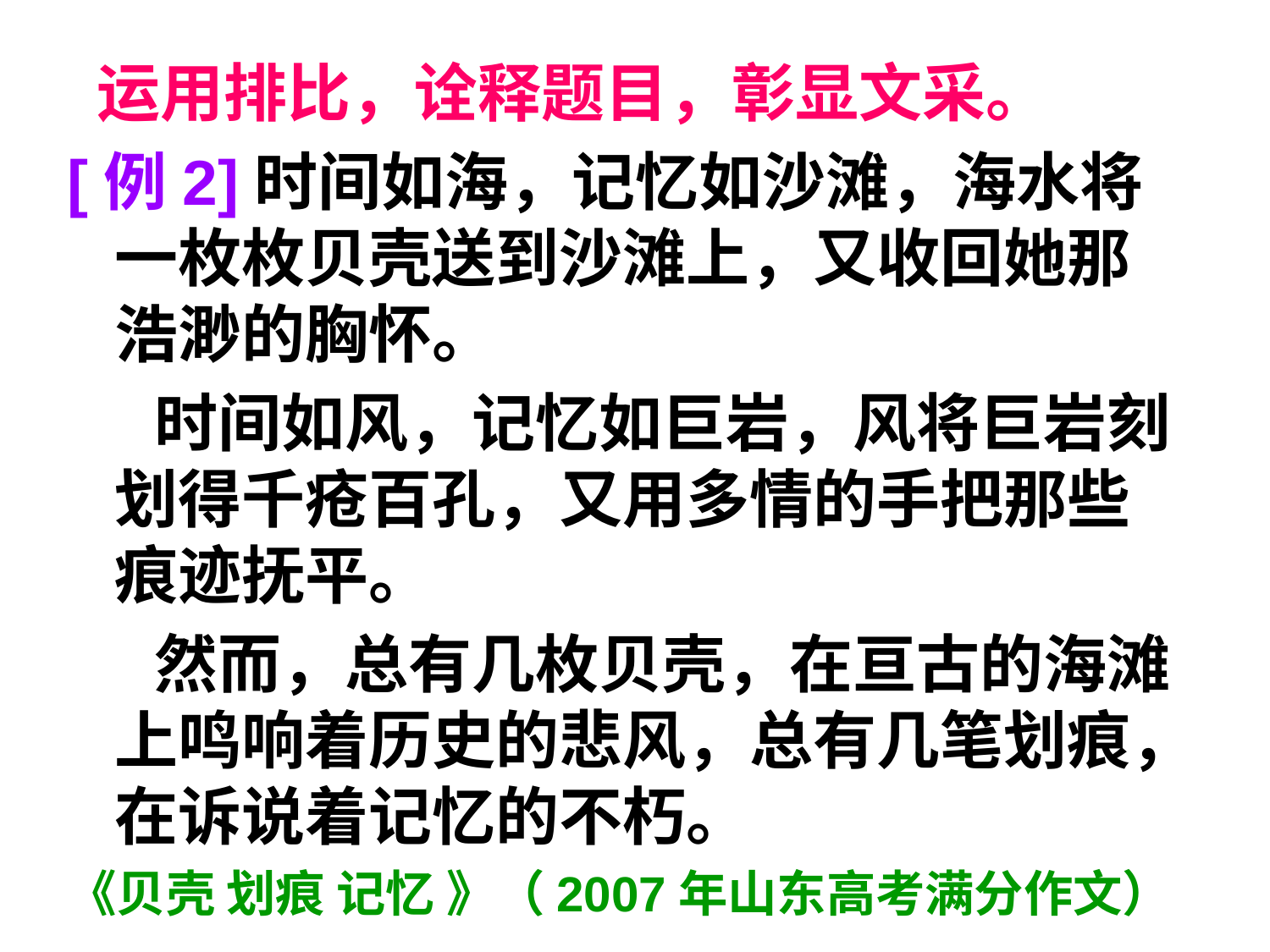

运用排比，诠释题目，彰显文采。
[例2]时间如海，记忆如沙滩，海水将一枚枚贝壳送到沙滩上，又收回她那浩渺的胸怀。
     时间如风，记忆如巨岩，风将巨岩刻划得千疮百孔，又用多情的手把那些痕迹抚平。
     然而，总有几枚贝壳，在亘古的海滩上鸣响着历史的悲风，总有几笔划痕，在诉说着记忆的不朽。
《贝壳 划痕 记忆 》（2007年山东高考满分作文）